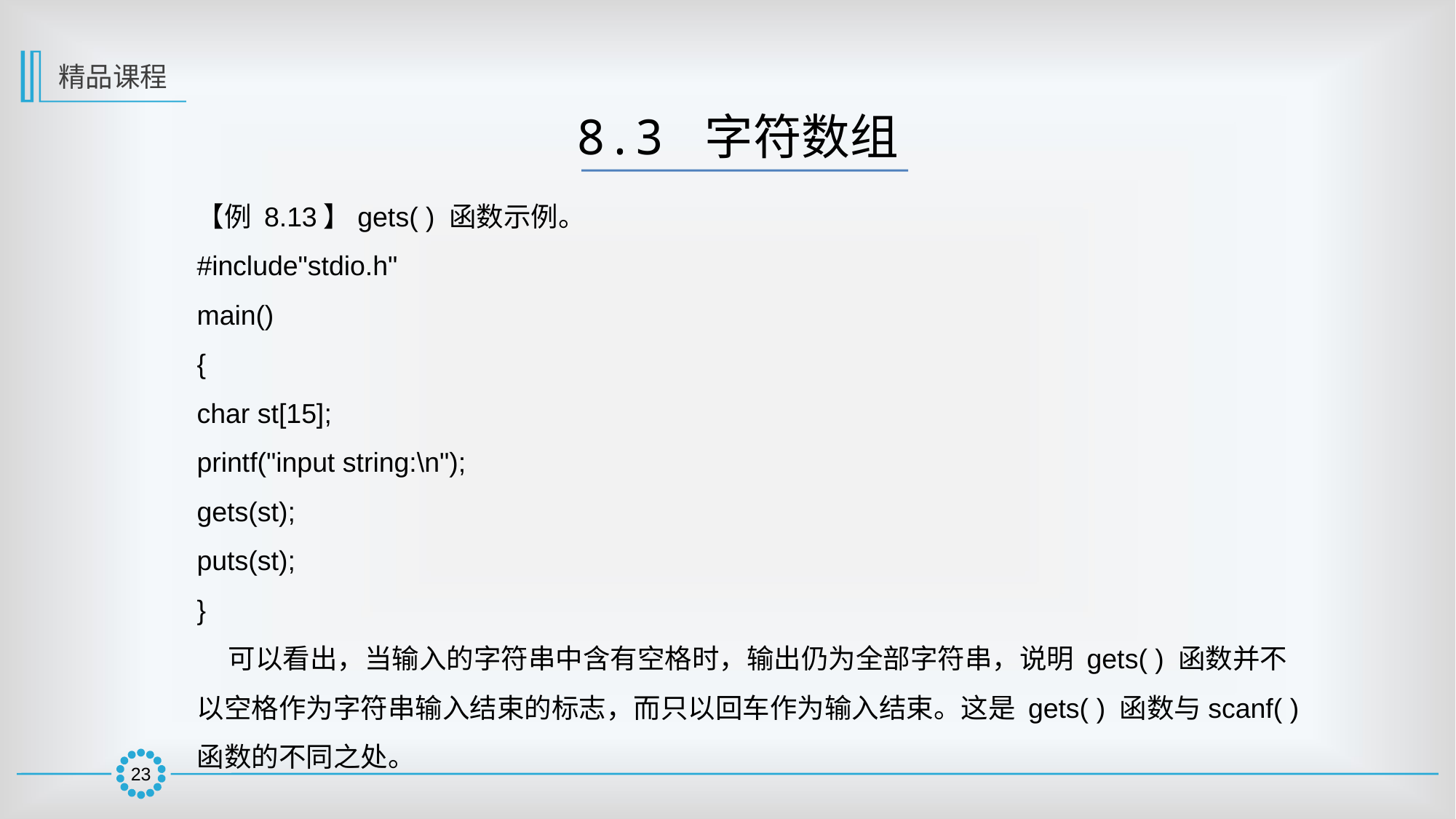

精品课程
8.3 字符数组

【例 8.13】gets( ) 函数示例。
#include"stdio.h"
main()
{
char st[15];
printf("input string:\n");
gets(st);
puts(st);
}
    可以看出，当输入的字符串中含有空格时，输出仍为全部字符串，说明 gets( ) 函数并不以空格作为字符串输入结束的标志，而只以回车作为输入结束。这是 gets( ) 函数与scanf( ) 函数的不同之处。

23